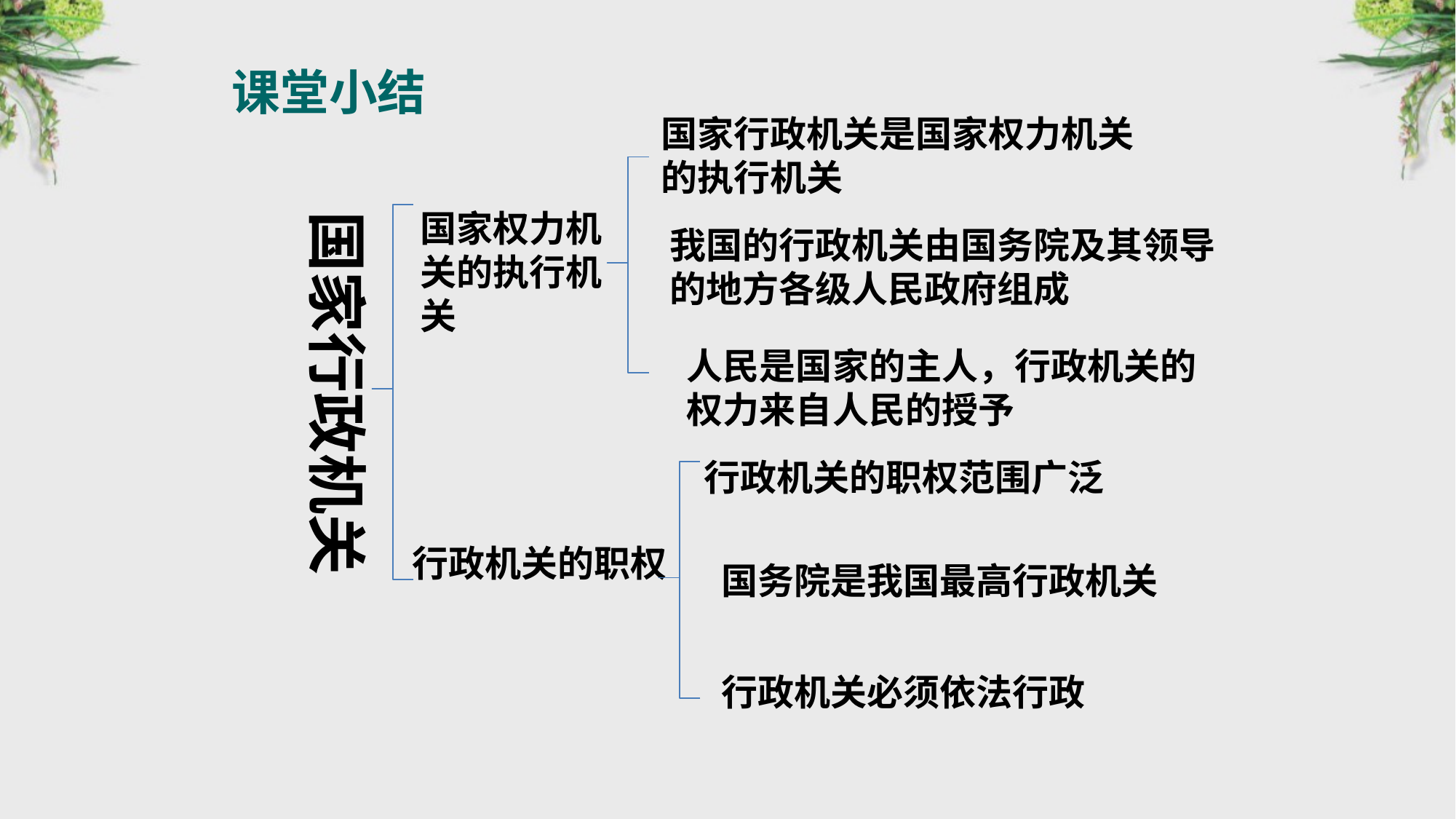

课堂小结
国家行政机关是国家权力机关的执行机关

国家权力机关的执行机关
国家行政机关

我国的行政机关由国务院及其领导的地方各级人民政府组成
人民是国家的主人，行政机关的权力来自人民的授予
行政机关的职权范围广泛

行政机关的职权
国务院是我国最高行政机关
行政机关必须依法行政